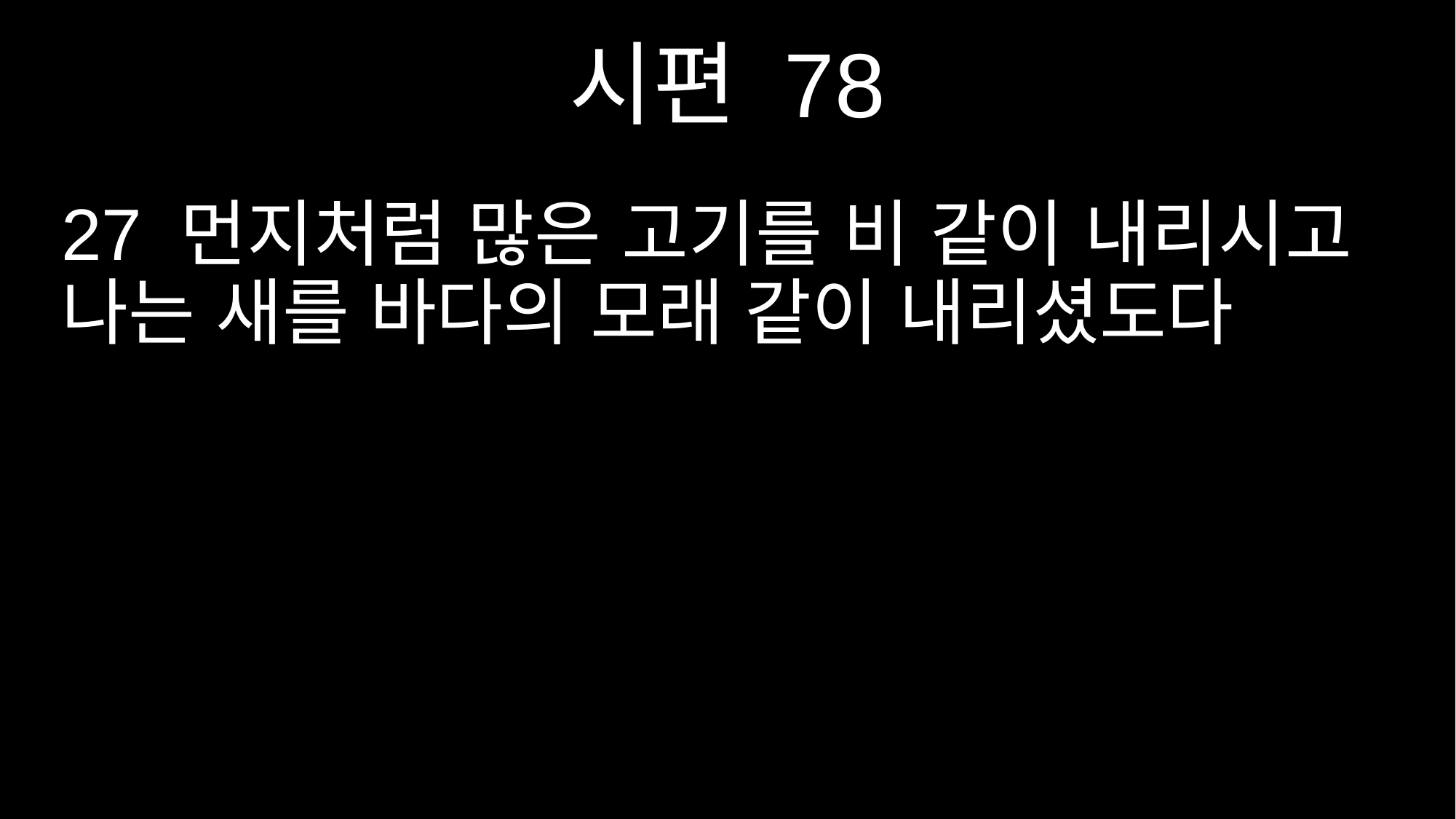

시편 78
27 먼지처럼 많은 고기를 비 같이 내리시고 나는 새를 바다의 모래 같이 내리셨도다